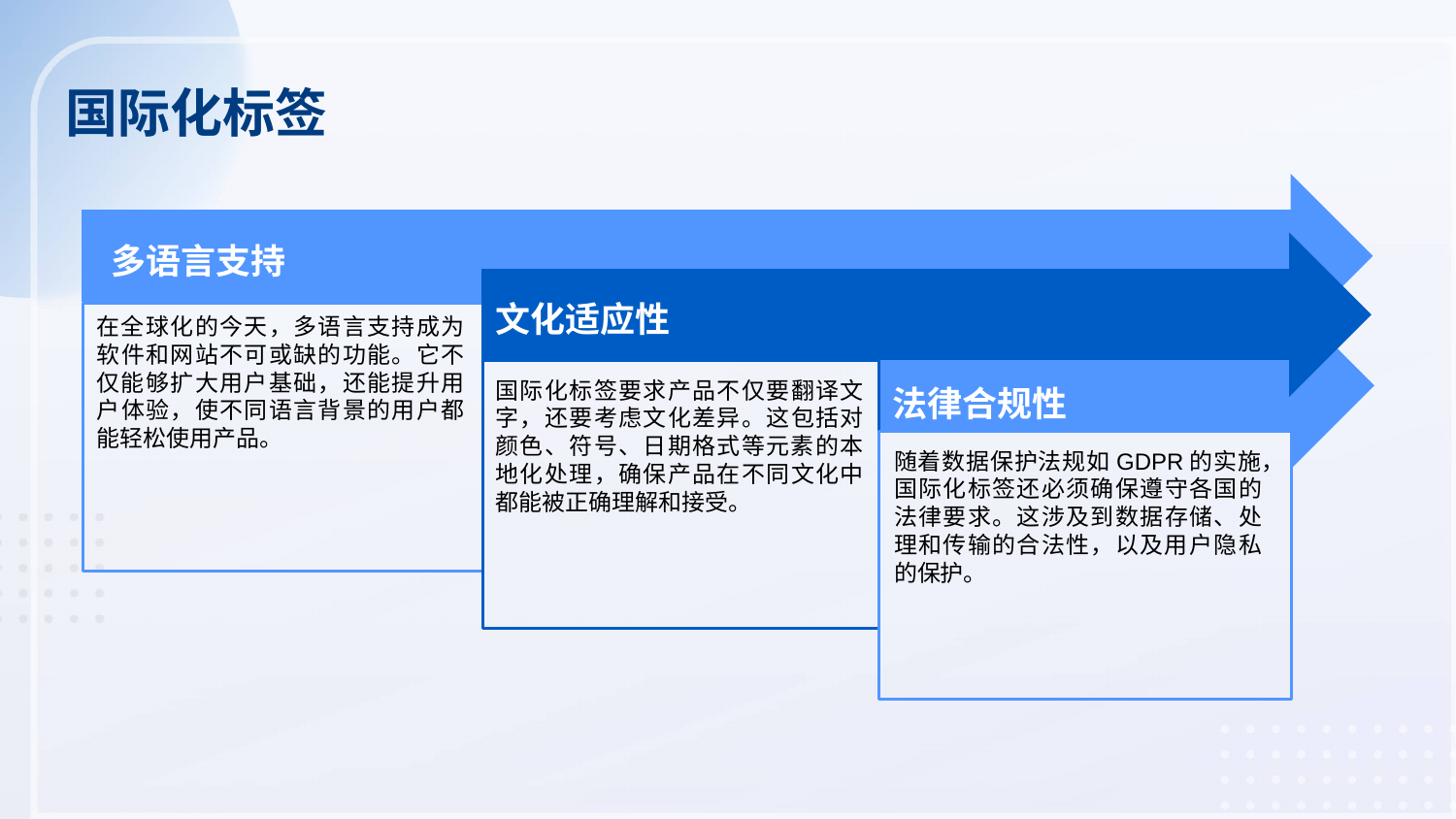

国际化标签

多语言支持

文化适应性
在全球化的今天，多语言支持成为软件和网站不可或缺的功能。它不仅能够扩大用户基础，还能提升用户体验，使不同语言背景的用户都能轻松使用产品。

国际化标签要求产品不仅要翻译文字，还要考虑文化差异。这包括对颜色、符号、日期格式等元素的本地化处理，确保产品在不同文化中都能被正确理解和接受。

法律合规性

随着数据保护法规如GDPR的实施，国际化标签还必须确保遵守各国的法律要求。这涉及到数据存储、处理和传输的合法性，以及用户隐私的保护。